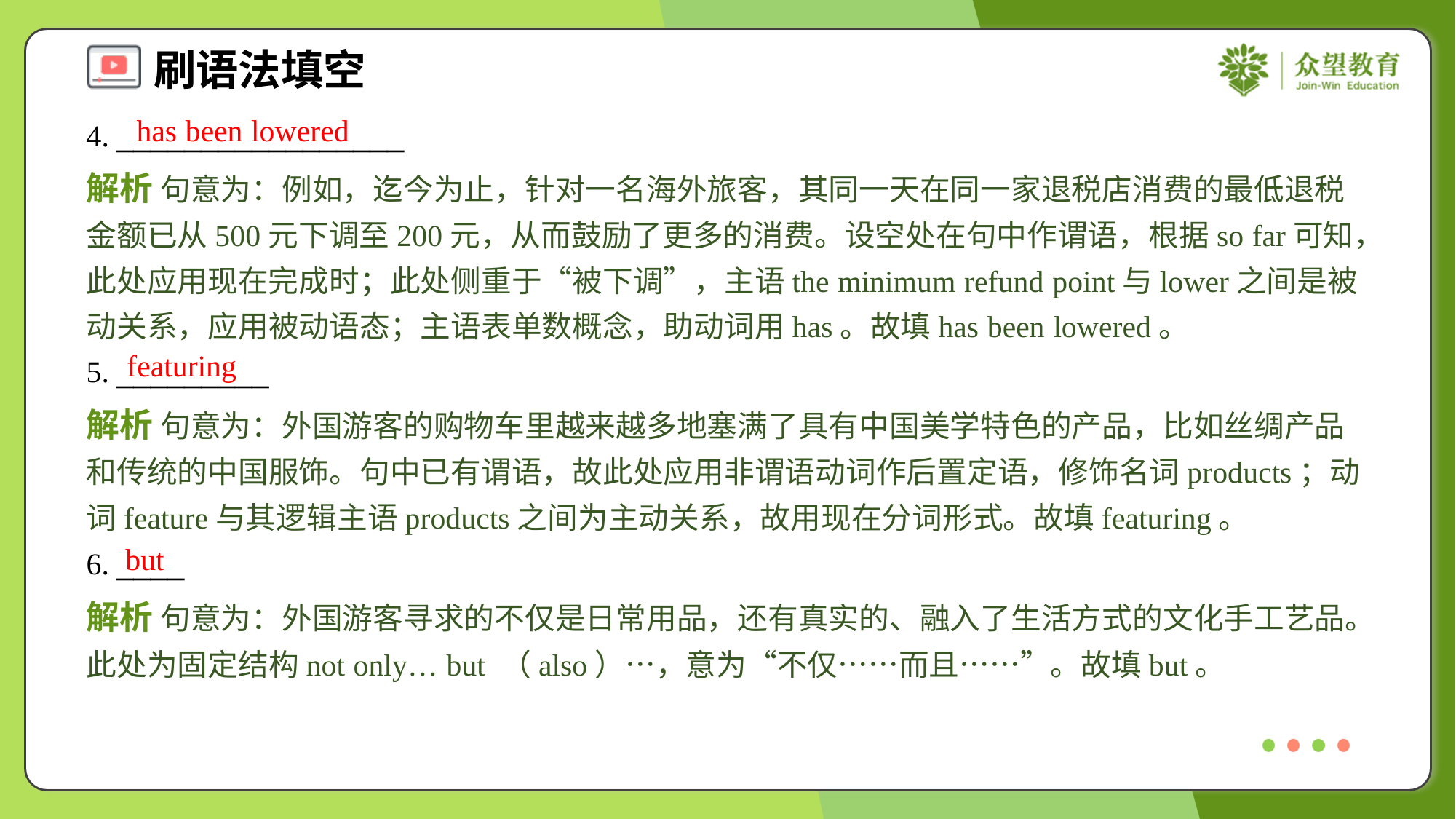

has been lowered
4. _________________
解析 句意为：例如，迄今为止，针对一名海外旅客，其同一天在同一家退税店消费的最低退税金额已从500元下调至200元，从而鼓励了更多的消费。设空处在句中作谓语，根据so far可知，此处应用现在完成时；此处侧重于“被下调”，主语the minimum refund point与lower之间是被动关系，应用被动语态；主语表单数概念，助动词用has。故填has been lowered。
featuring
5. _________
解析 句意为：外国游客的购物车里越来越多地塞满了具有中国美学特色的产品，比如丝绸产品和传统的中国服饰。句中已有谓语，故此处应用非谓语动词作后置定语，修饰名词products；动词feature与其逻辑主语products之间为主动关系，故用现在分词形式。故填featuring。
but
6. ____
解析 句意为：外国游客寻求的不仅是日常用品，还有真实的、融入了生活方式的文化手工艺品。此处为固定结构not only… but （also）…，意为“不仅……而且……”。故填but。